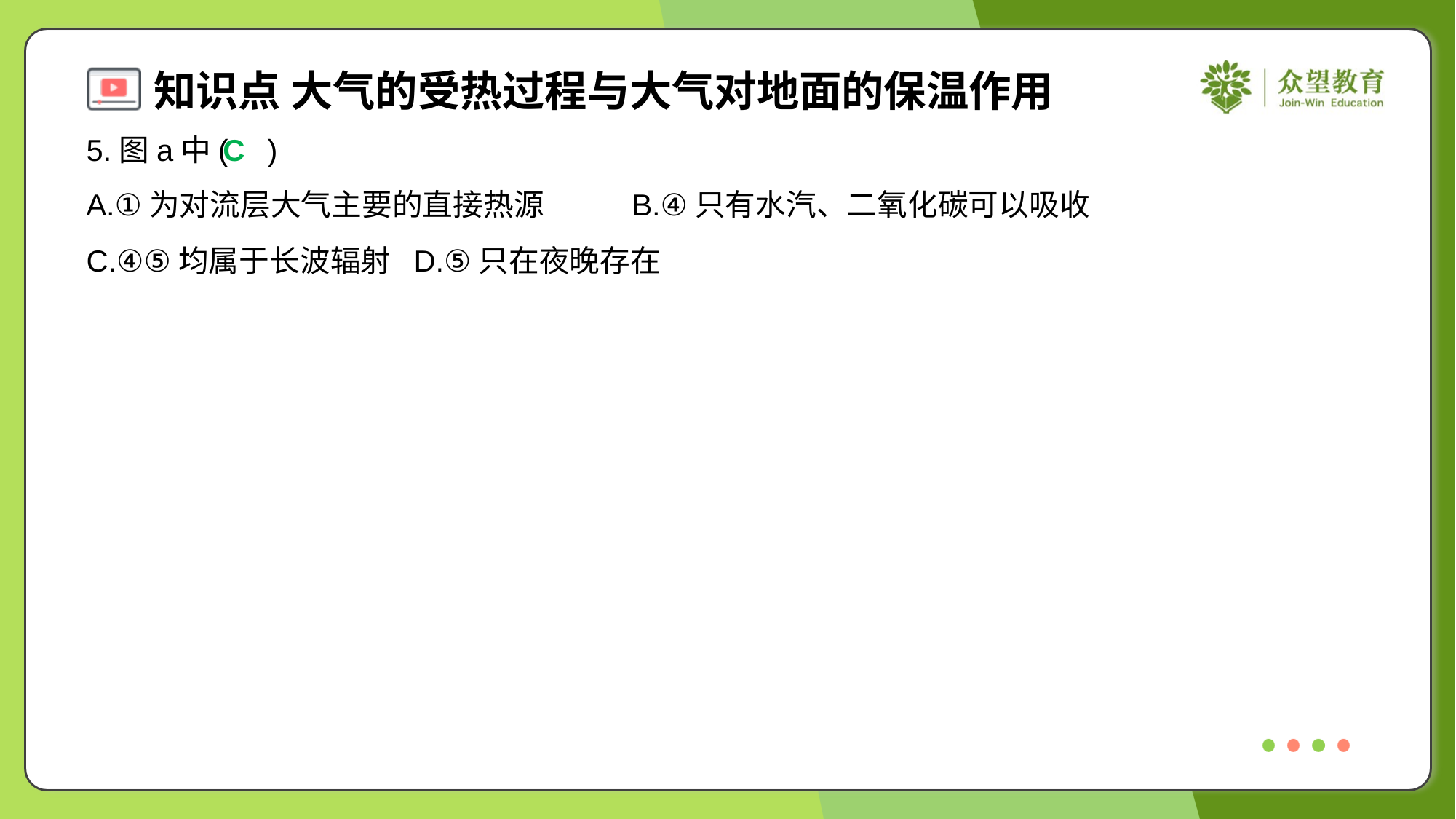

5.图a中(     )
C
A.①为对流层大气主要的直接热源	B.④只有水汽、二氧化碳可以吸收
C.④⑤均属于长波辐射	D.⑤只在夜晚存在